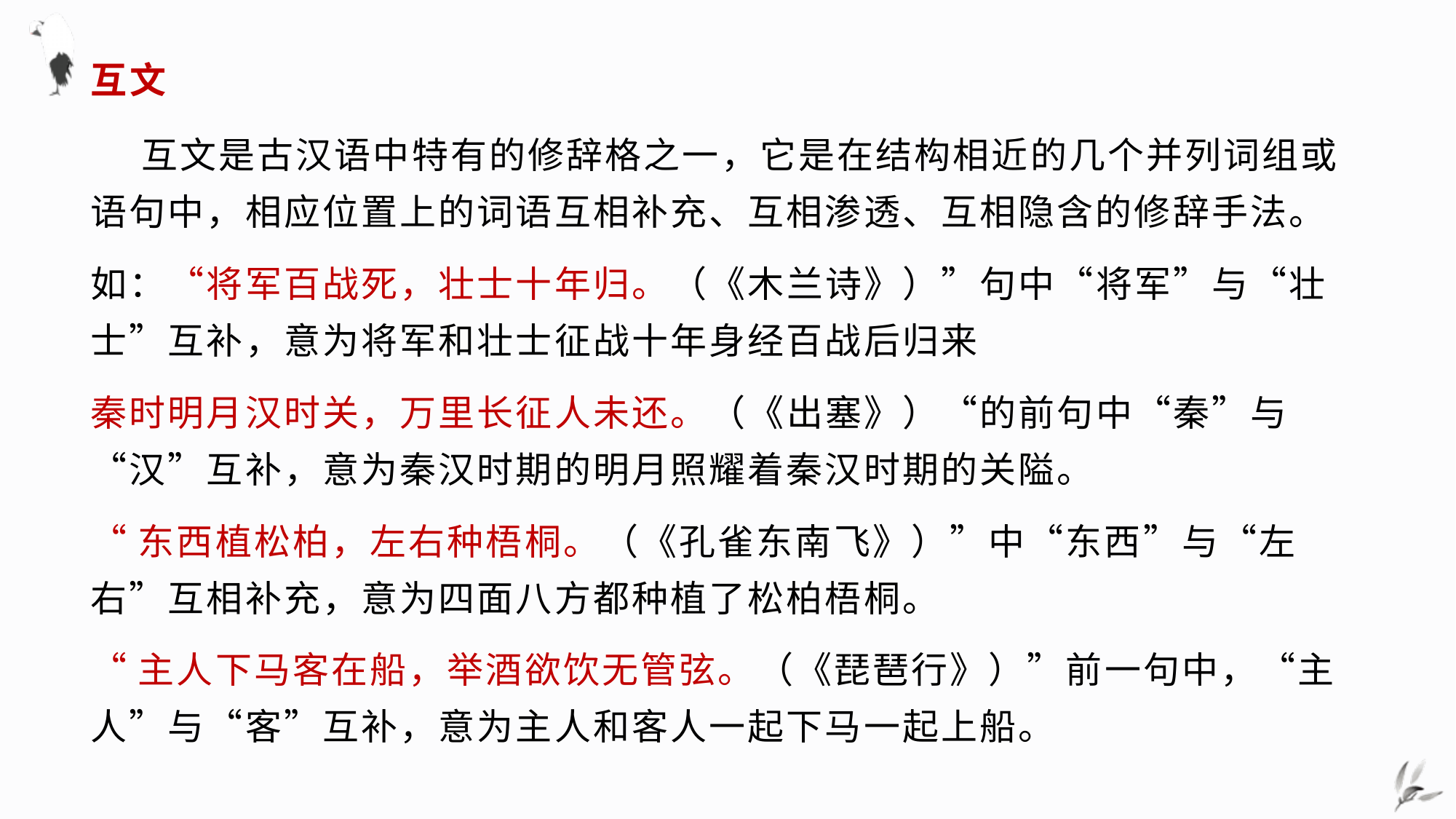

# 互文
    互文是古汉语中特有的修辞格之一，它是在结构相近的几个并列词组或语句中，相应位置上的词语互相补充、互相渗透、互相隐含的修辞手法。
如：“将军百战死，壮士十年归。（《木兰诗》）”句中“将军”与“壮士”互补，意为将军和壮士征战十年身经百战后归来
秦时明月汉时关，万里长征人未还。（《出塞》）“的前句中“秦”与“汉”互补，意为秦汉时期的明月照耀着秦汉时期的关隘。
“东西植松柏，左右种梧桐。（《孔雀东南飞》）”中“东西”与“左右”互相补充，意为四面八方都种植了松柏梧桐。
“主人下马客在船，举酒欲饮无管弦。（《琵琶行》）”前一句中，“主人”与“客”互补，意为主人和客人一起下马一起上船。